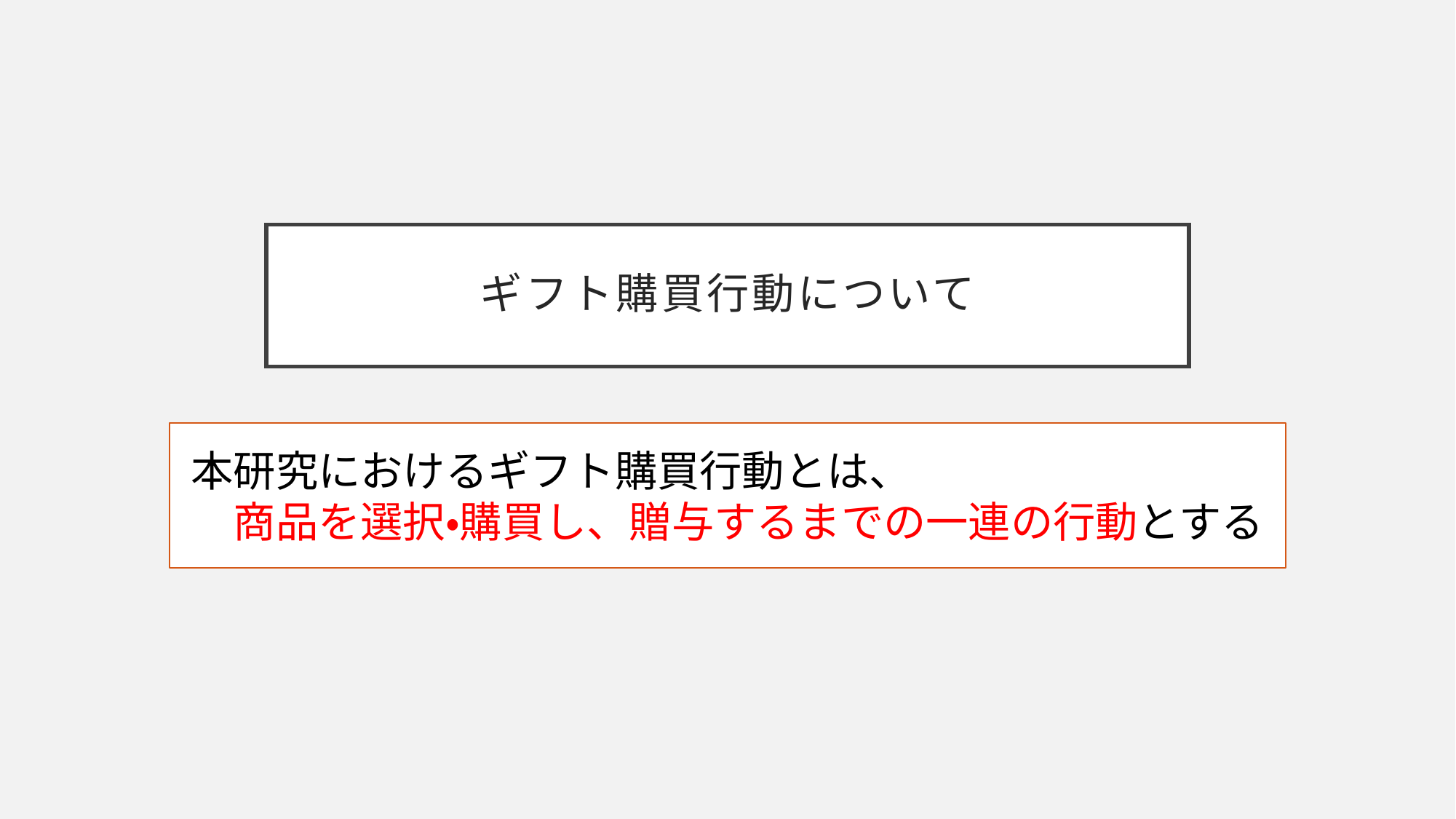

# ギフト購買行動について
本研究におけるギフト購買行動とは、
　商品を選択・購買し、贈与するまでの一連の行動とする